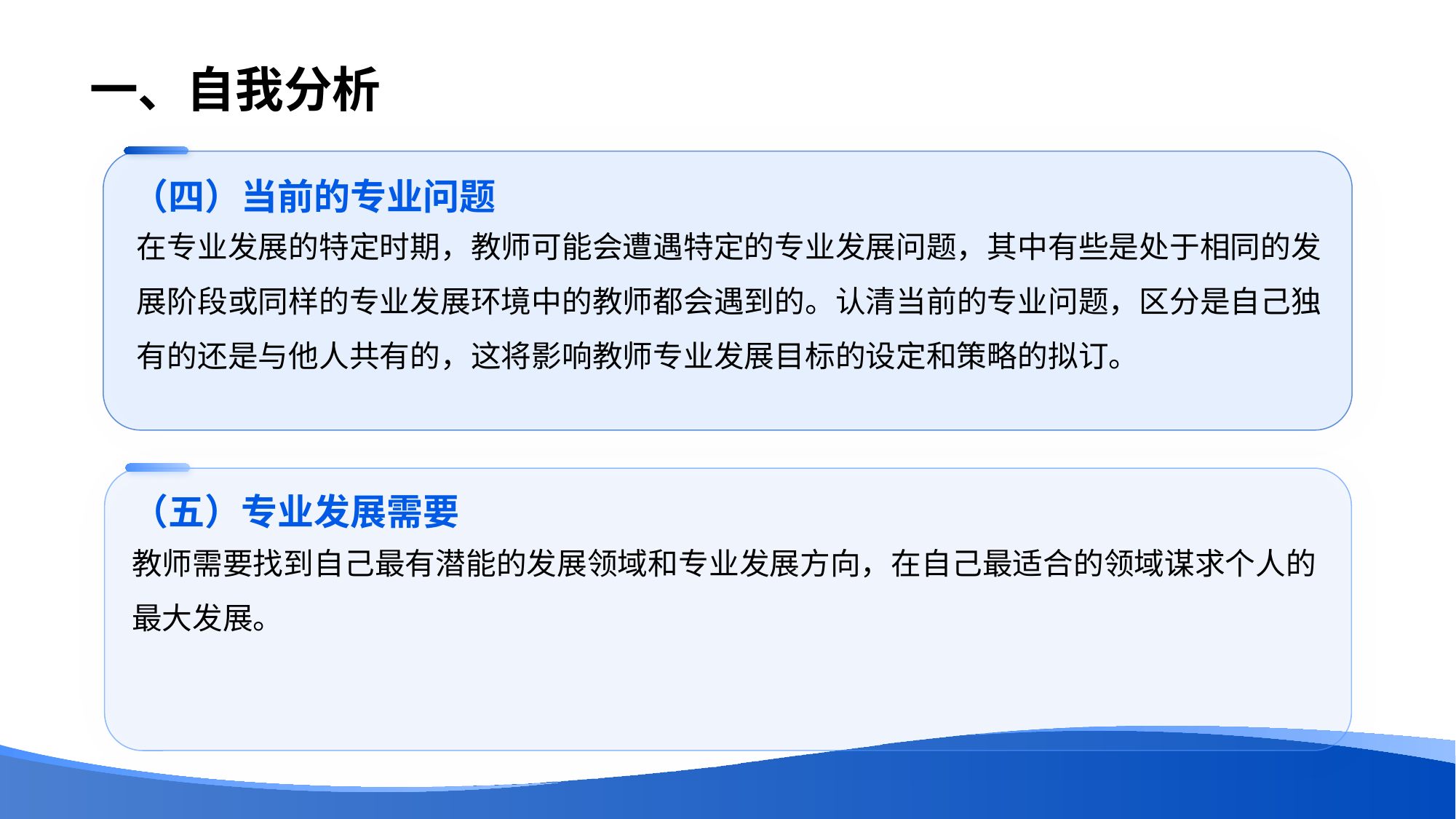

# 一、自我分析

（四）当前的专业问题

在专业发展的特定时期，教师可能会遭遇特定的专业发展问题，其中有些是处于相同的发展阶段或同样的专业发展环境中的教师都会遇到的。认清当前的专业问题，区分是自己独有的还是与他人共有的，这将影响教师专业发展目标的设定和策略的拟订。
（五）专业发展需要

教师需要找到自己最有潜能的发展领域和专业发展方向，在自己最适合的领域谋求个人的最大发展。